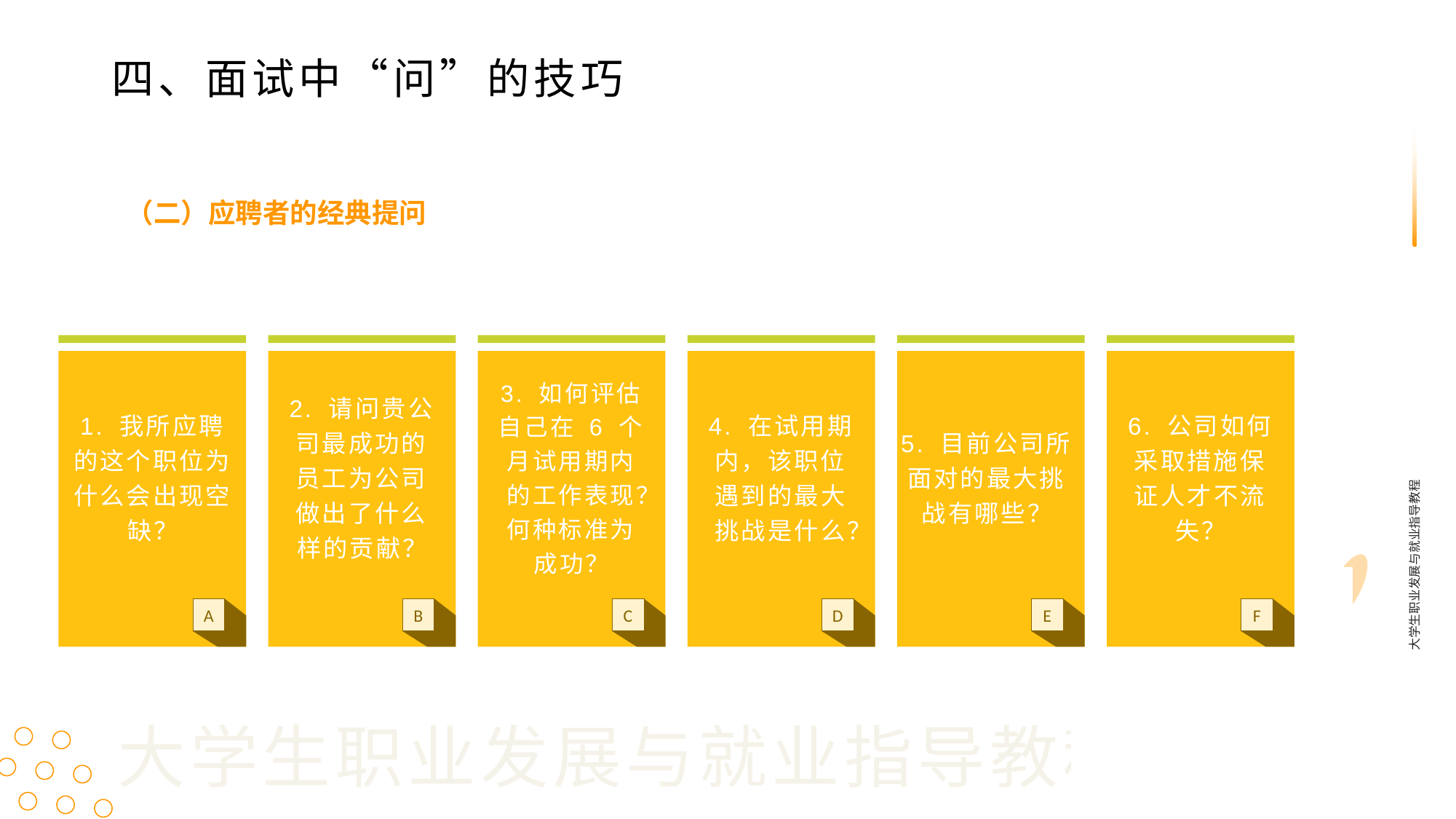

四、面试中“问”的技巧

（二）应聘者的经典提问

1. 我所应聘的这个职位为什么会出现空缺？
5. 目前公司所面对的最大挑战有哪些？
2. 请问贵公司最成功的员工为公司做出了什么样的贡献？
3. 如何评估自己在 6 个月试用期内的工作表现？何种标准为成功？
4. 在试用期内，该职位遇到的最大挑战是什么？
6. 公司如何采取措施保证人才不流失？

大学生职业发展与就业指导教程

A

B

C

D

E

F

大学生职业发展与就业指导教程